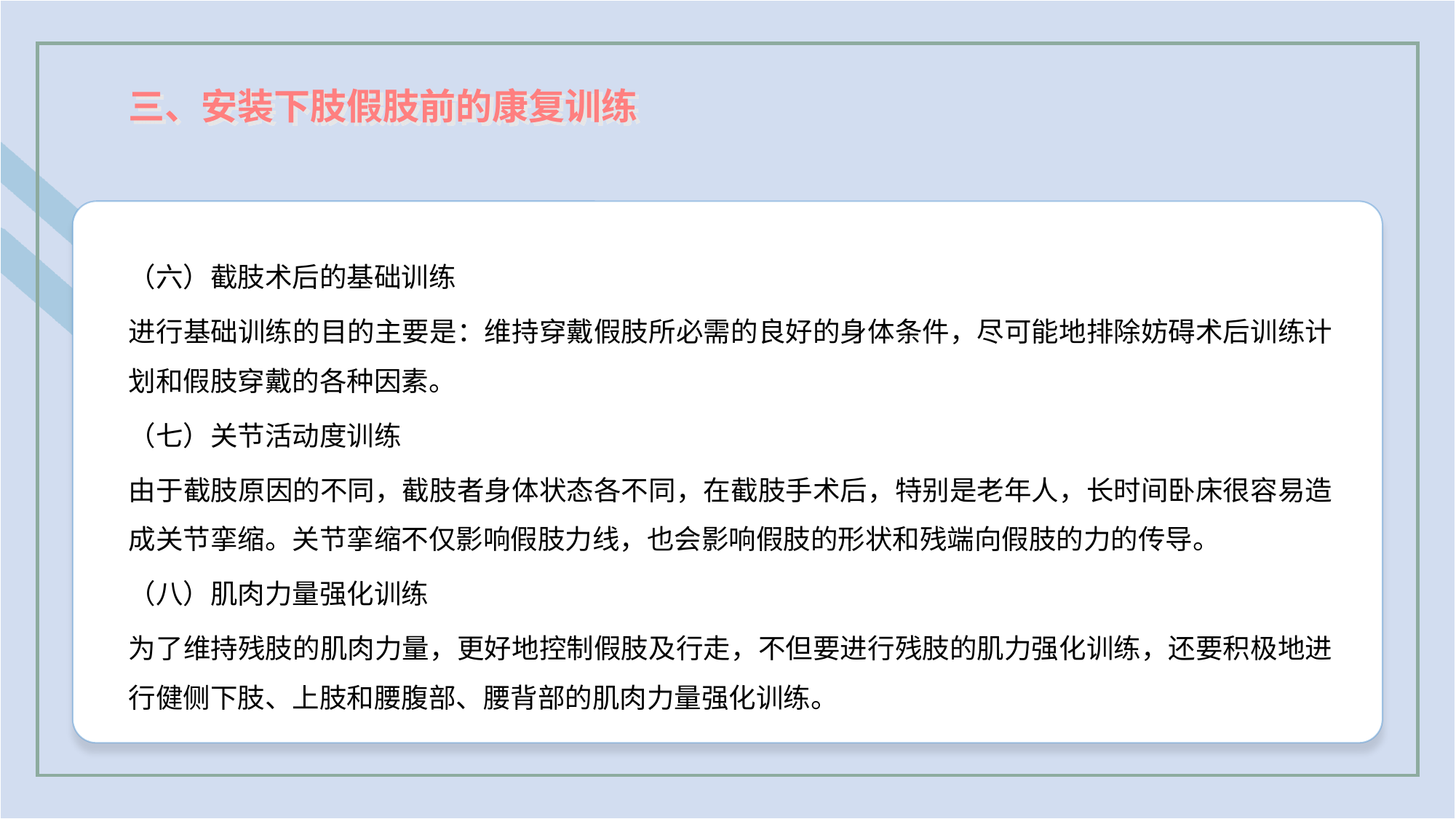

三、安装下肢假肢前的康复训练

（六）截肢术后的基础训练
进行基础训练的目的主要是：维持穿戴假肢所必需的良好的身体条件，尽可能地排除妨碍术后训练计划和假肢穿戴的各种因素。
（七）关节活动度训练
由于截肢原因的不同，截肢者身体状态各不同，在截肢手术后，特别是老年人，长时间卧床很容易造成关节挛缩。关节挛缩不仅影响假肢力线，也会影响假肢的形状和残端向假肢的力的传导。
（八）肌肉力量强化训练
为了维持残肢的肌肉力量，更好地控制假肢及行走，不但要进行残肢的肌力强化训练，还要积极地进行健侧下肢、上肢和腰腹部、腰背部的肌肉力量强化训练。